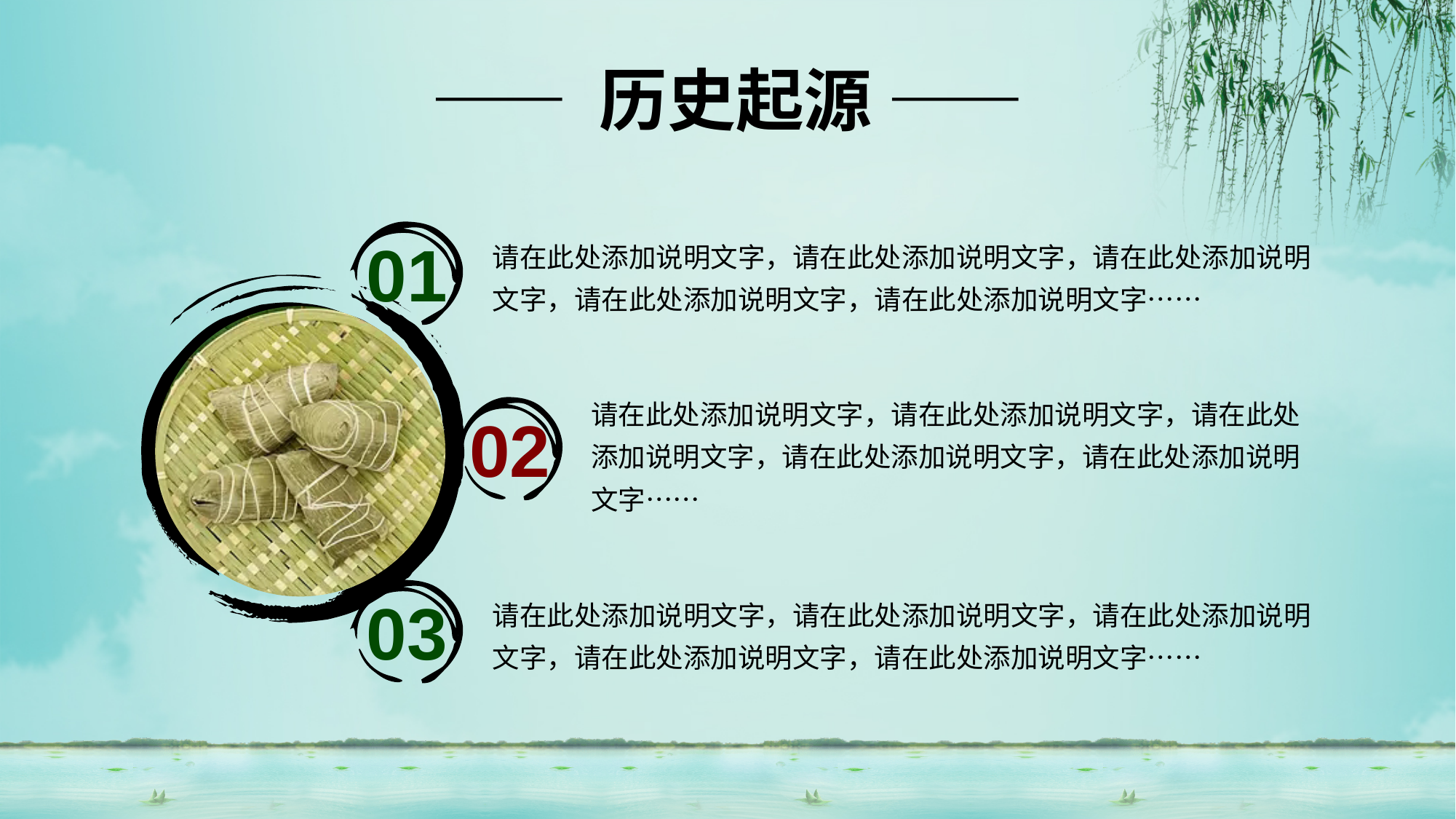

—— 历史起源 ——

01
请在此处添加说明文字，请在此处添加说明文字，请在此处添加说明文字，请在此处添加说明文字，请在此处添加说明文字……

请在此处添加说明文字，请在此处添加说明文字，请在此处添加说明文字，请在此处添加说明文字，请在此处添加说明文字……

02

03
请在此处添加说明文字，请在此处添加说明文字，请在此处添加说明文字，请在此处添加说明文字，请在此处添加说明文字……